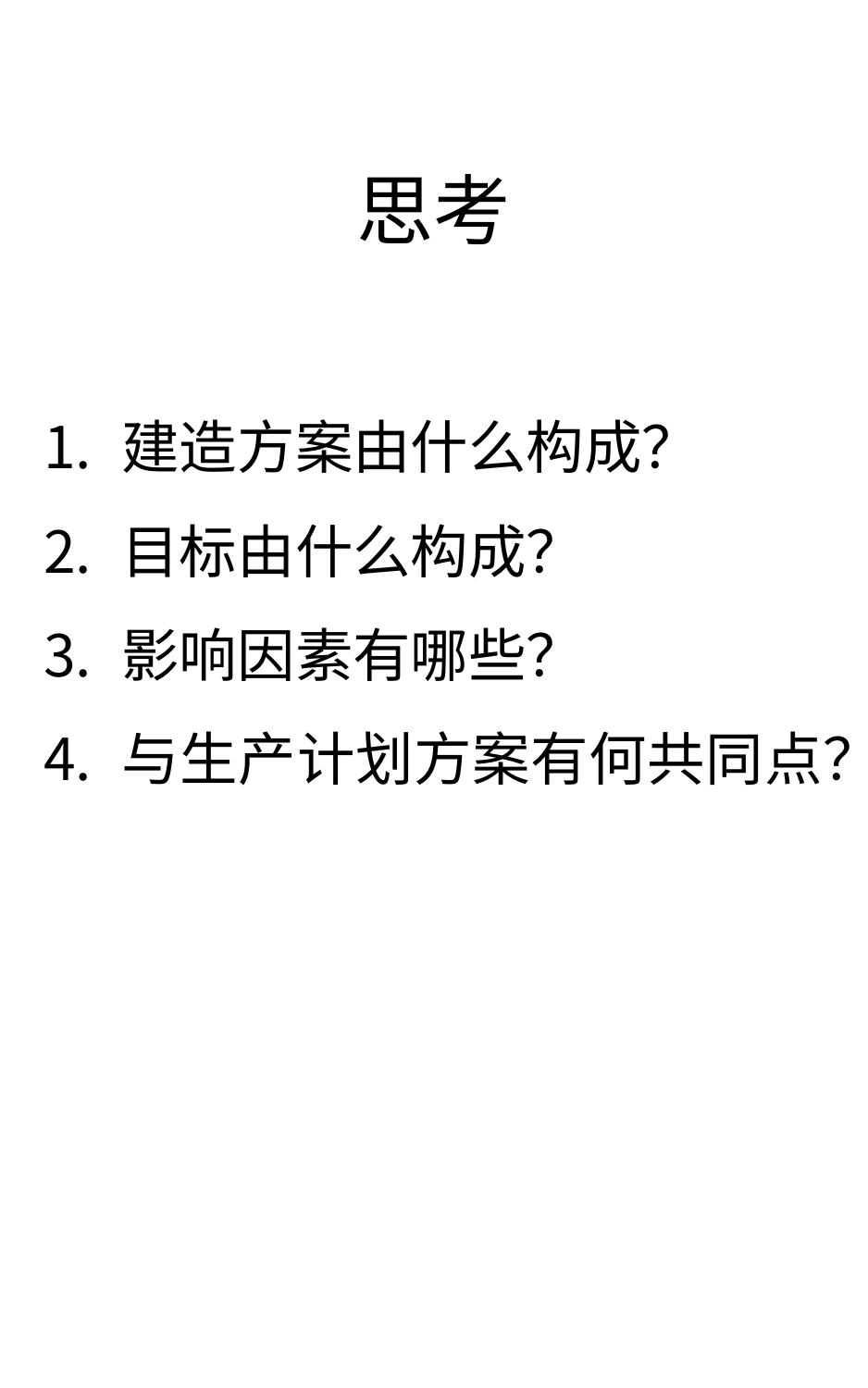

# 思考
建造方案由什么构成？
目标由什么构成？
影响因素有哪些？
与生产计划方案有何共同点？